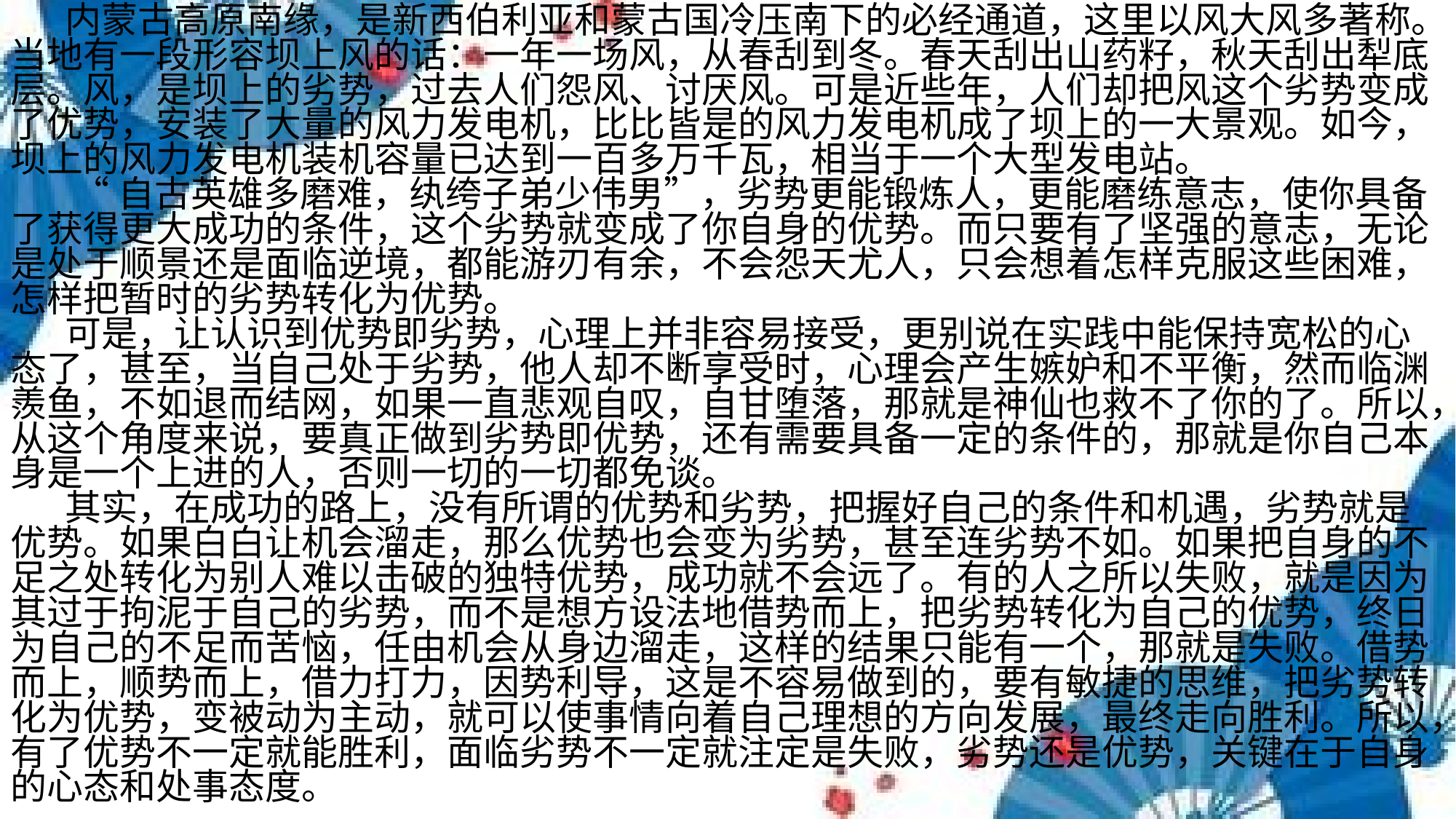

内蒙古高原南缘，是新西伯利亚和蒙古国冷压南下的必经通道，这里以风大风多著称。当地有一段形容坝上风的话：一年一场风，从春刮到冬。春天刮出山药籽，秋天刮出犁底层。风，是坝上的劣势，过去人们怨风、讨厌风。可是近些年，人们却把风这个劣势变成了优势，安装了大量的风力发电机，比比皆是的风力发电机成了坝上的一大景观。如今，坝上的风力发电机装机容量已达到一百多万千瓦，相当于一个大型发电站。
 “自古英雄多磨难，纨绔子弟少伟男”，劣势更能锻炼人，更能磨练意志，使你具备了获得更大成功的条件，这个劣势就变成了你自身的优势。而只要有了坚强的意志，无论是处于顺景还是面临逆境，都能游刃有余，不会怨天尤人，只会想着怎样克服这些困难，怎样把暂时的劣势转化为优势。
可是，让认识到优势即劣势，心理上并非容易接受，更别说在实践中能保持宽松的心态了，甚至，当自己处于劣势，他人却不断享受时，心理会产生嫉妒和不平衡，然而临渊羨鱼，不如退而结网，如果一直悲观自叹，自甘堕落，那就是神仙也救不了你的了。所以，从这个角度来说，要真正做到劣势即优势，还有需要具备一定的条件的，那就是你自己本身是一个上进的人，否则一切的一切都免谈。
其实，在成功的路上，没有所谓的优势和劣势，把握好自己的条件和机遇，劣势就是优势。如果白白让机会溜走，那么优势也会变为劣势，甚至连劣势不如。如果把自身的不足之处转化为别人难以击破的独特优势，成功就不会远了。有的人之所以失败，就是因为其过于拘泥于自己的劣势，而不是想方设法地借势而上，把劣势转化为自己的优势，终日为自己的不足而苦恼，任由机会从身边溜走，这样的结果只能有一个，那就是失败。借势而上，顺势而上，借力打力，因势利导，这是不容易做到的，要有敏捷的思维，把劣势转化为优势，变被动为主动，就可以使事情向着自己理想的方向发展，最终走向胜利。所以，有了优势不一定就能胜利，面临劣势不一定就注定是失败，劣势还是优势，关键在于自身的心态和处事态度。